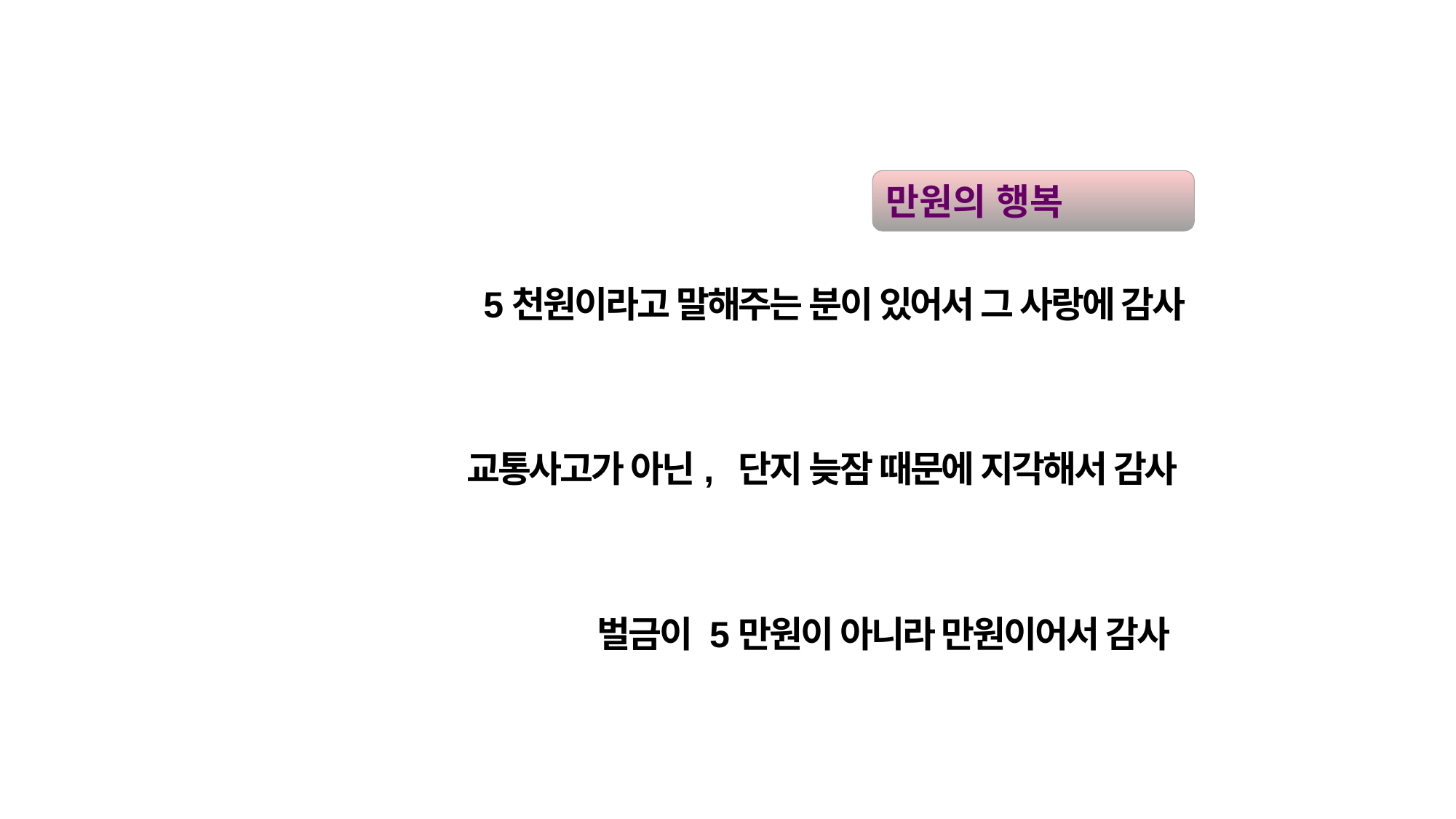

만원의 행복
5천원이라고 말해주는 분이 있어서 그 사랑에 감사
교통사고가 아닌,  단지 늦잠 때문에 지각해서 감사
벌금이 5만원이 아니라 만원이어서 감사